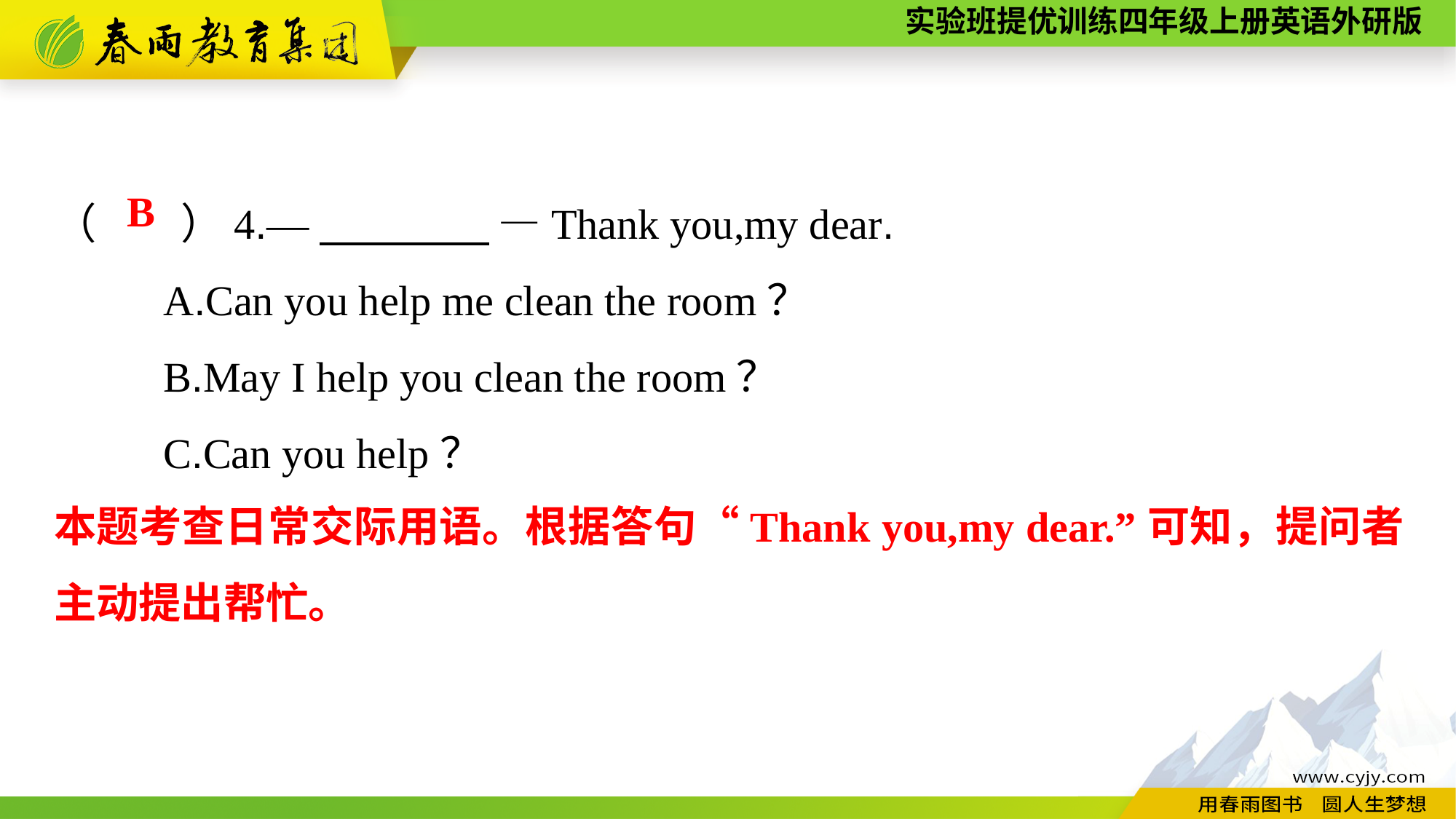

（　　）4.—　　　　 —Thank you,my dear.
	A.Can you help me clean the room？
	B.May I help you clean the room？
	C.Can you help？

B
本题考查日常交际用语。根据答句“Thank you,my dear.”可知，提问者主动提出帮忙。